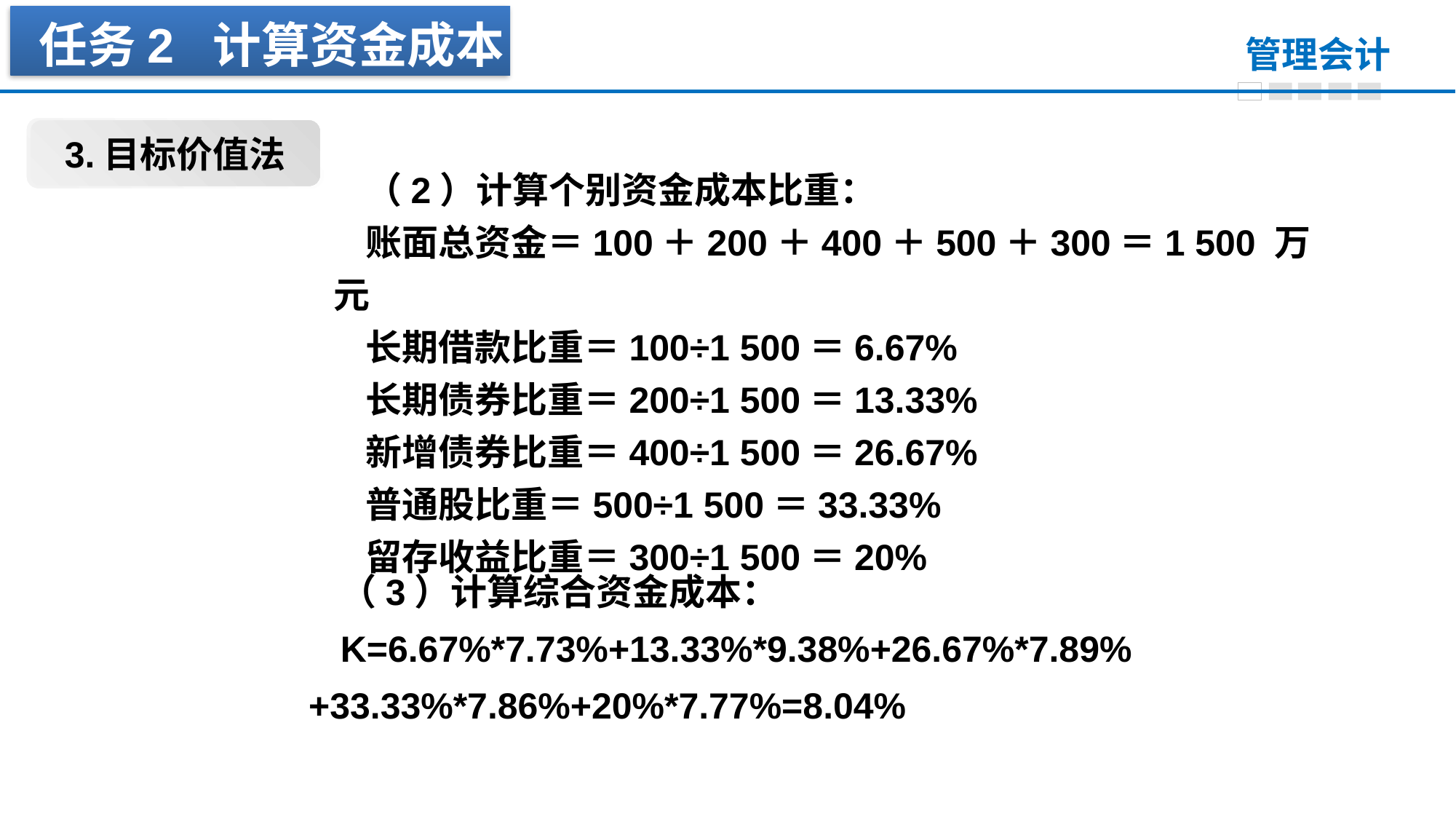

任务2  计算资金成本

3.目标价值法
（2）计算个别资金成本比重：
账面总资金＝100＋200＋400＋500＋300＝1 500 万元
长期借款比重＝100÷1 500＝6.67%
长期债券比重＝200÷1 500＝13.33%
新增债券比重＝400÷1 500＝26.67%
普通股比重＝500÷1 500＝33.33%
留存收益比重＝300÷1 500＝20%

（3）计算综合资金成本：
K=6.67%*7.73%+13.33%*9.38%+26.67%*7.89%+33.33%*7.86%+20%*7.77%=8.04%